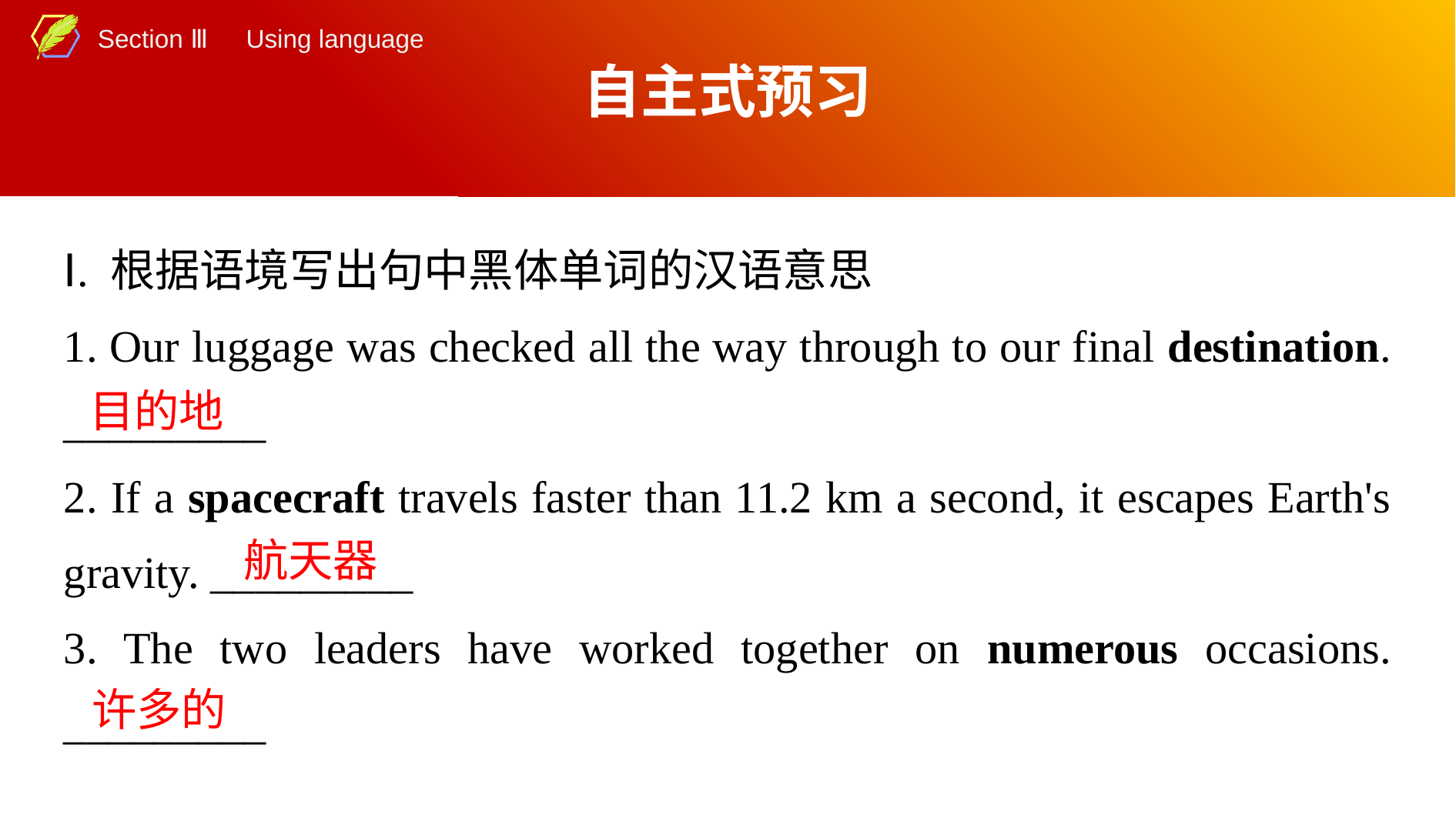

自主式预习
Ⅰ. 根据语境写出句中黑体单词的汉语意思
1. Our luggage was checked all the way through to our final destination. _________
2. If a spacecraft travels faster than 11.2 km a second, it escapes Earth's gravity. _________
3. The two leaders have worked together on numerous occasions. _________
目的地
航天器
许多的